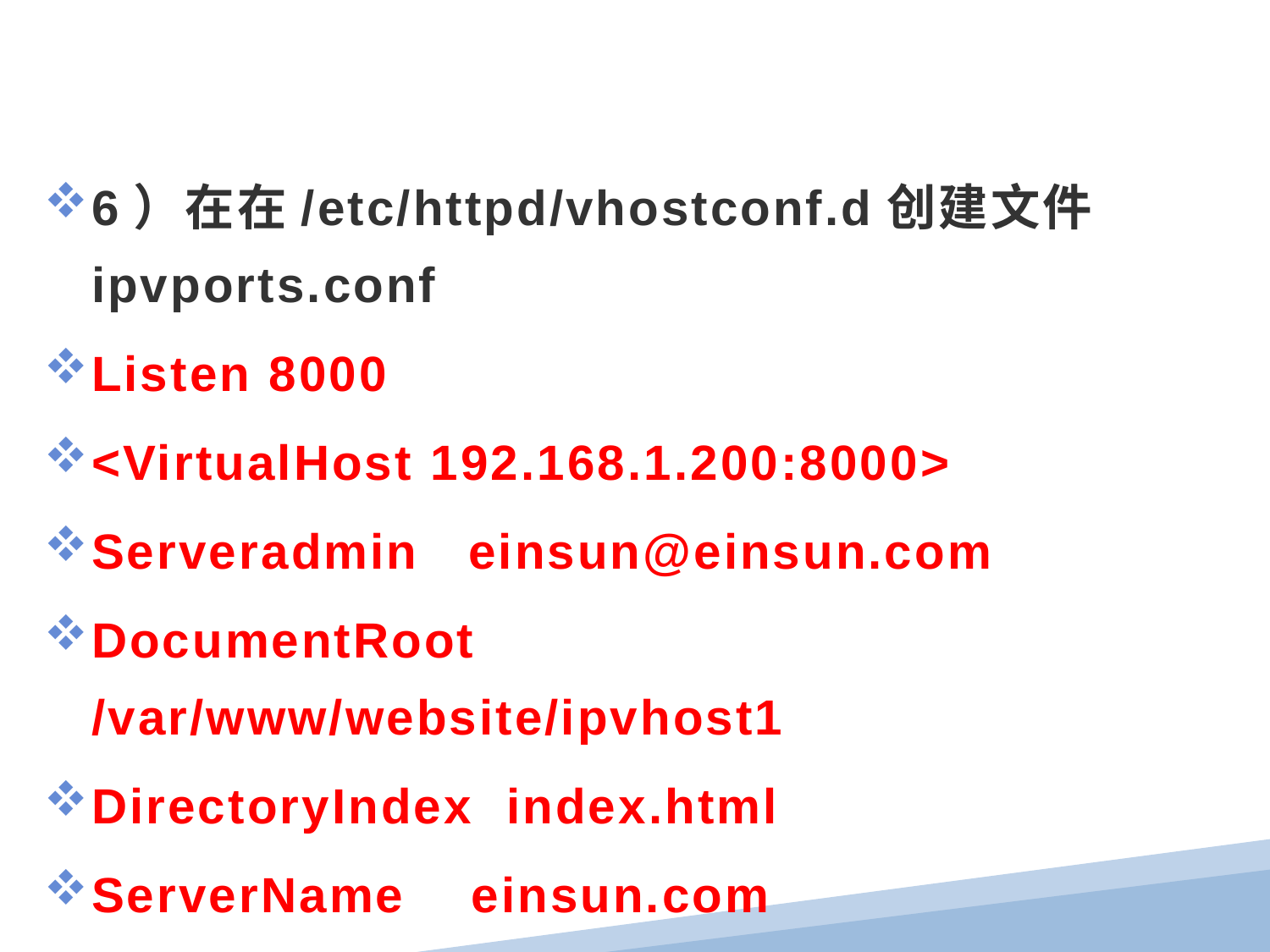

6）在在/etc/httpd/vhostconf.d创建文件ipvports.conf
Listen 8000
<VirtualHost 192.168.1.200:8000>
Serveradmin   einsun@einsun.com
DocumentRoot  /var/www/website/ipvhost1
DirectoryIndex  index.html
ServerName    einsun.com
ErrorLog       einsun.com-error_log
CustomLog     einsun.com-access_log common
</VirtualHost>